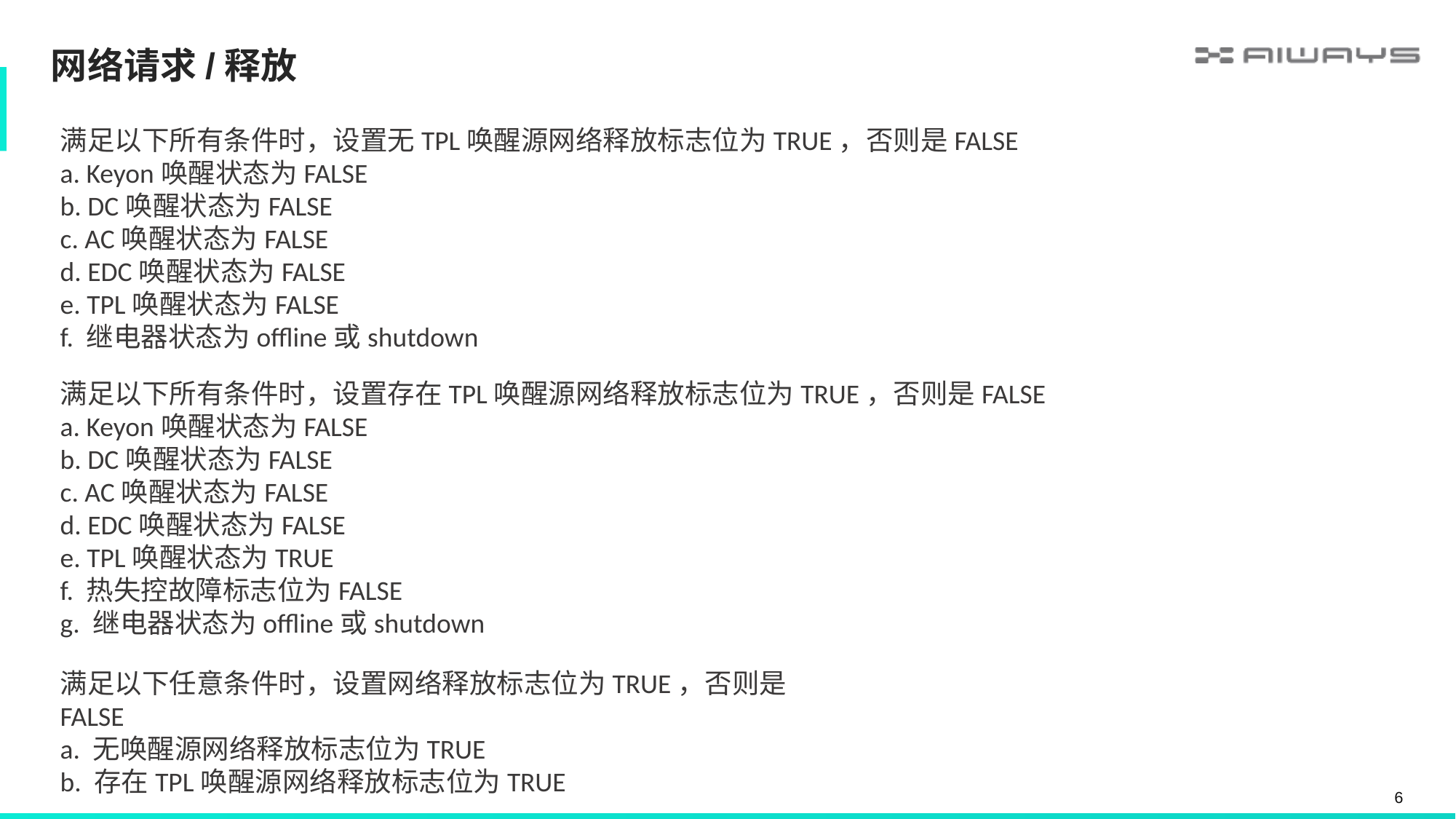

网络请求/释放
满足以下所有条件时，设置无TPL唤醒源网络释放标志位为TRUE，否则是FALSE
a. Keyon唤醒状态为FALSE
b. DC唤醒状态为FALSE
c. AC唤醒状态为FALSE
d. EDC唤醒状态为FALSE
e. TPL唤醒状态为FALSE
f. 继电器状态为offline或shutdown
满足以下所有条件时，设置存在TPL唤醒源网络释放标志位为TRUE，否则是FALSE
a. Keyon唤醒状态为FALSE
b. DC唤醒状态为FALSE
c. AC唤醒状态为FALSE
d. EDC唤醒状态为FALSE
e. TPL唤醒状态为TRUE
f. 热失控故障标志位为FALSE
g. 继电器状态为offline或shutdown
满足以下任意条件时，设置网络释放标志位为TRUE，否则是FALSE
a. 无唤醒源网络释放标志位为TRUE
b. 存在TPL唤醒源网络释放标志位为TRUE